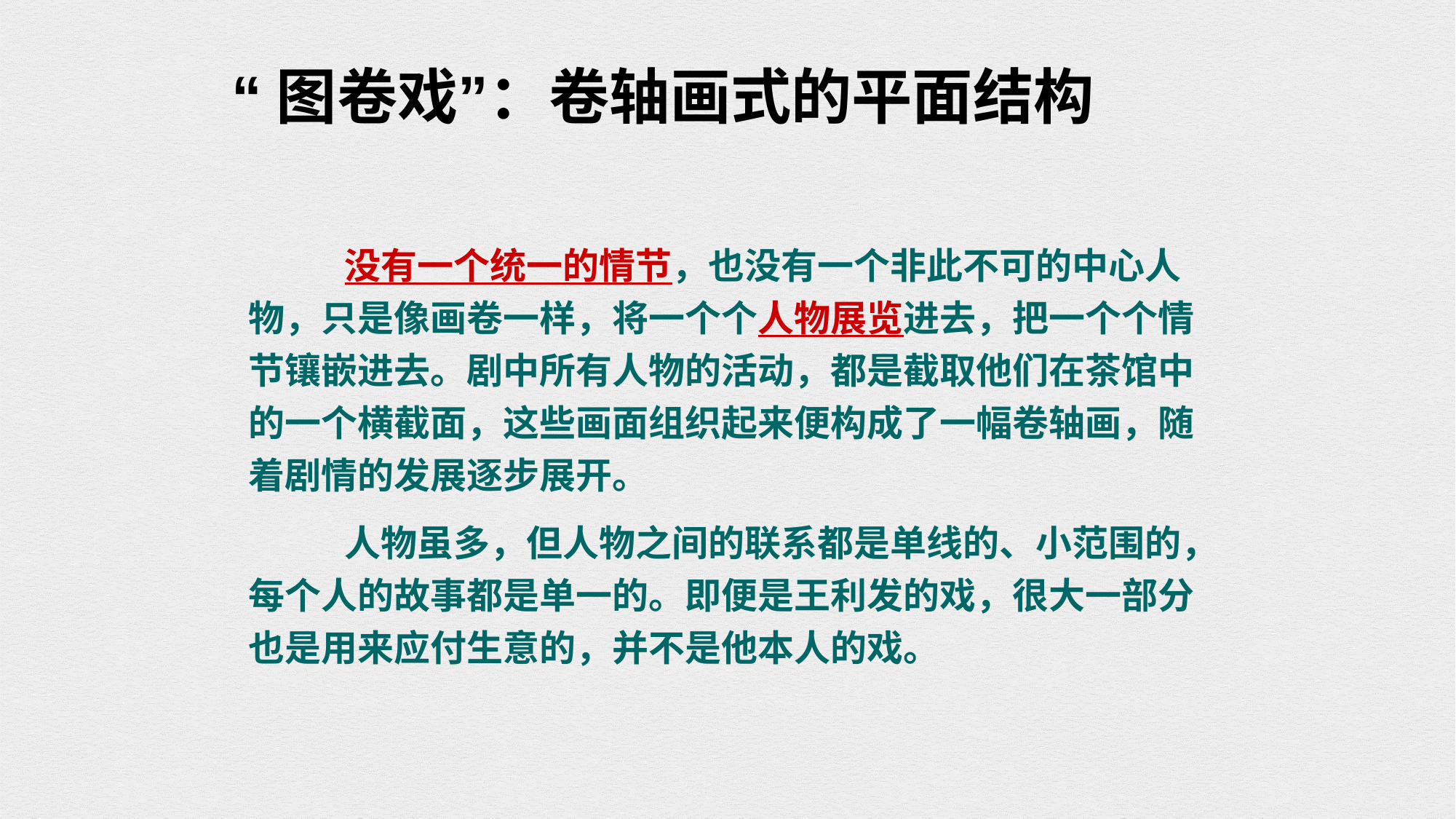

# “图卷戏”：卷轴画式的平面结构
没有一个统一的情节，也没有一个非此不可的中心人物，只是像画卷一样，将一个个人物展览进去，把一个个情节镶嵌进去。剧中所有人物的活动，都是截取他们在茶馆中的一个横截面，这些画面组织起来便构成了一幅卷轴画，随着剧情的发展逐步展开。
人物虽多，但人物之间的联系都是单线的、小范围的，每个人的故事都是单一的。即便是王利发的戏，很大一部分也是用来应付生意的，并不是他本人的戏。